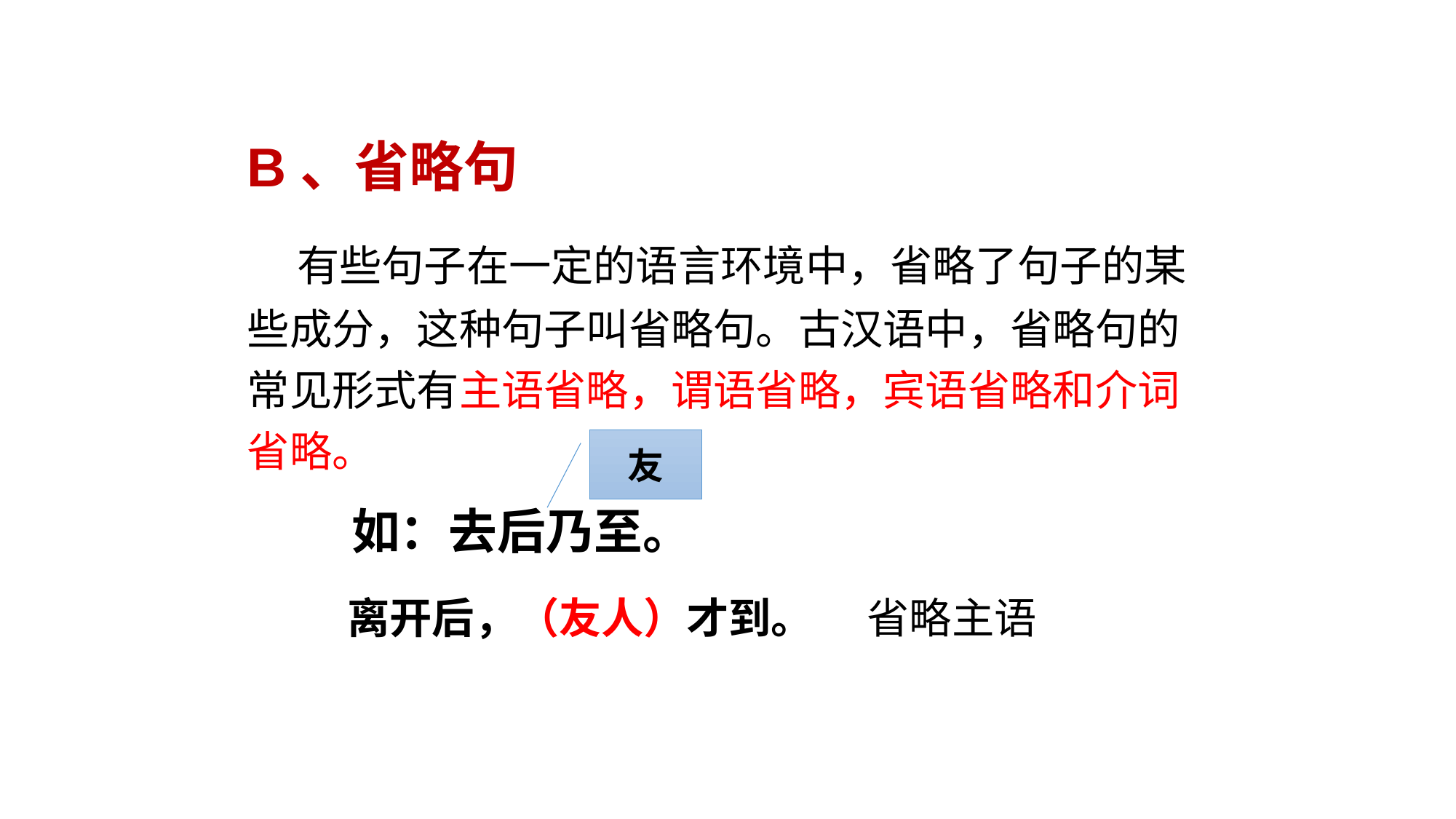

B、省略句
   有些句子在一定的语言环境中，省略了句子的某些成分，这种句子叫省略句。古汉语中，省略句的常见形式有主语省略，谓语省略，宾语省略和介词省略。
友
如：去后乃至。
省略主语
离开后，（友人）才到。